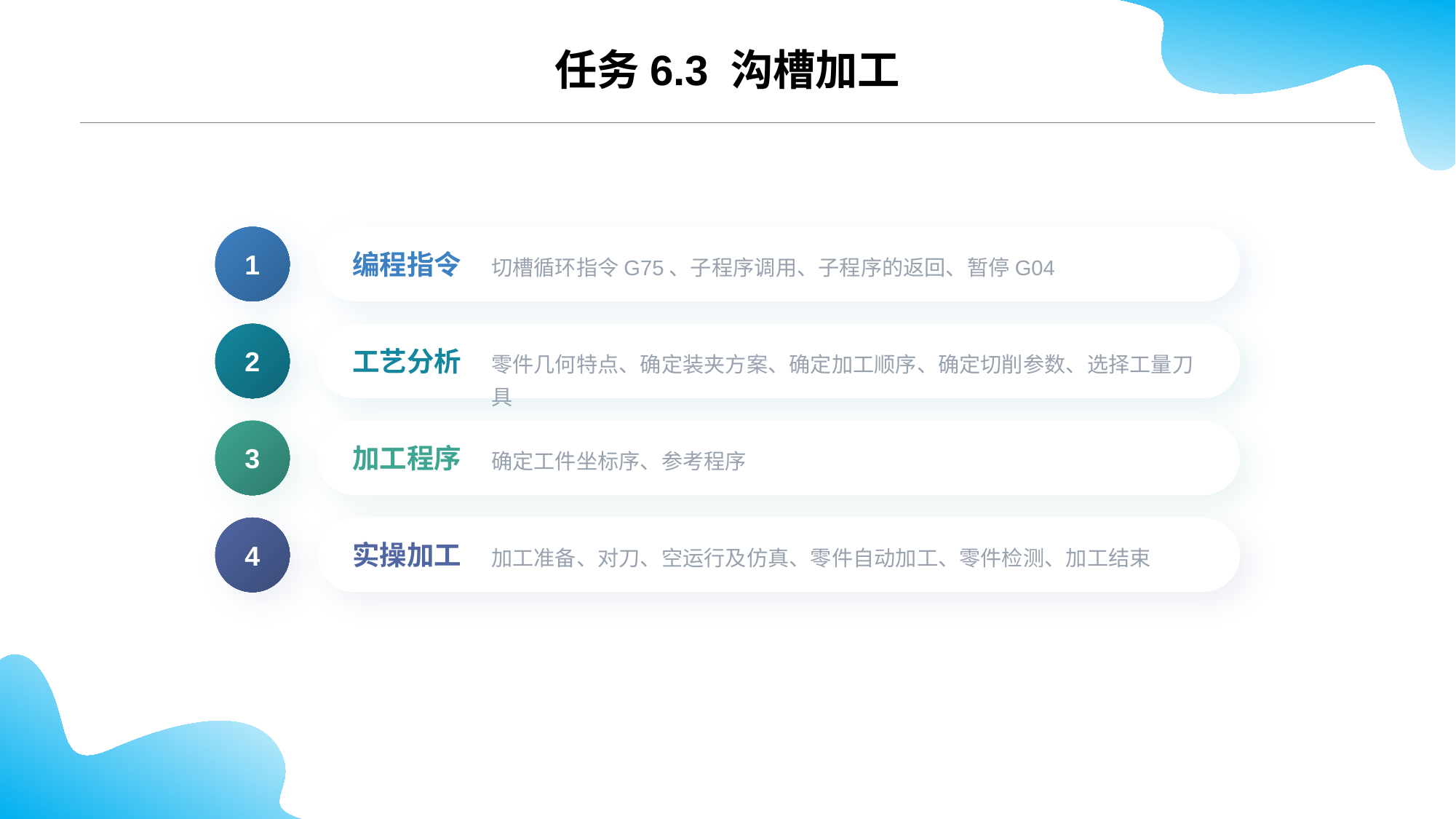

任务6.3 沟槽加工
1

切槽循环指令G75、子程序调用、子程序的返回、暂停G04
编程指令
2

零件几何特点、确定装夹方案、确定加工顺序、确定切削参数、选择工量刀具
工艺分析
3

确定工件坐标序、参考程序
加工程序
4

加工准备、对刀、空运行及仿真、零件自动加工、零件检测、加工结束
实操加工